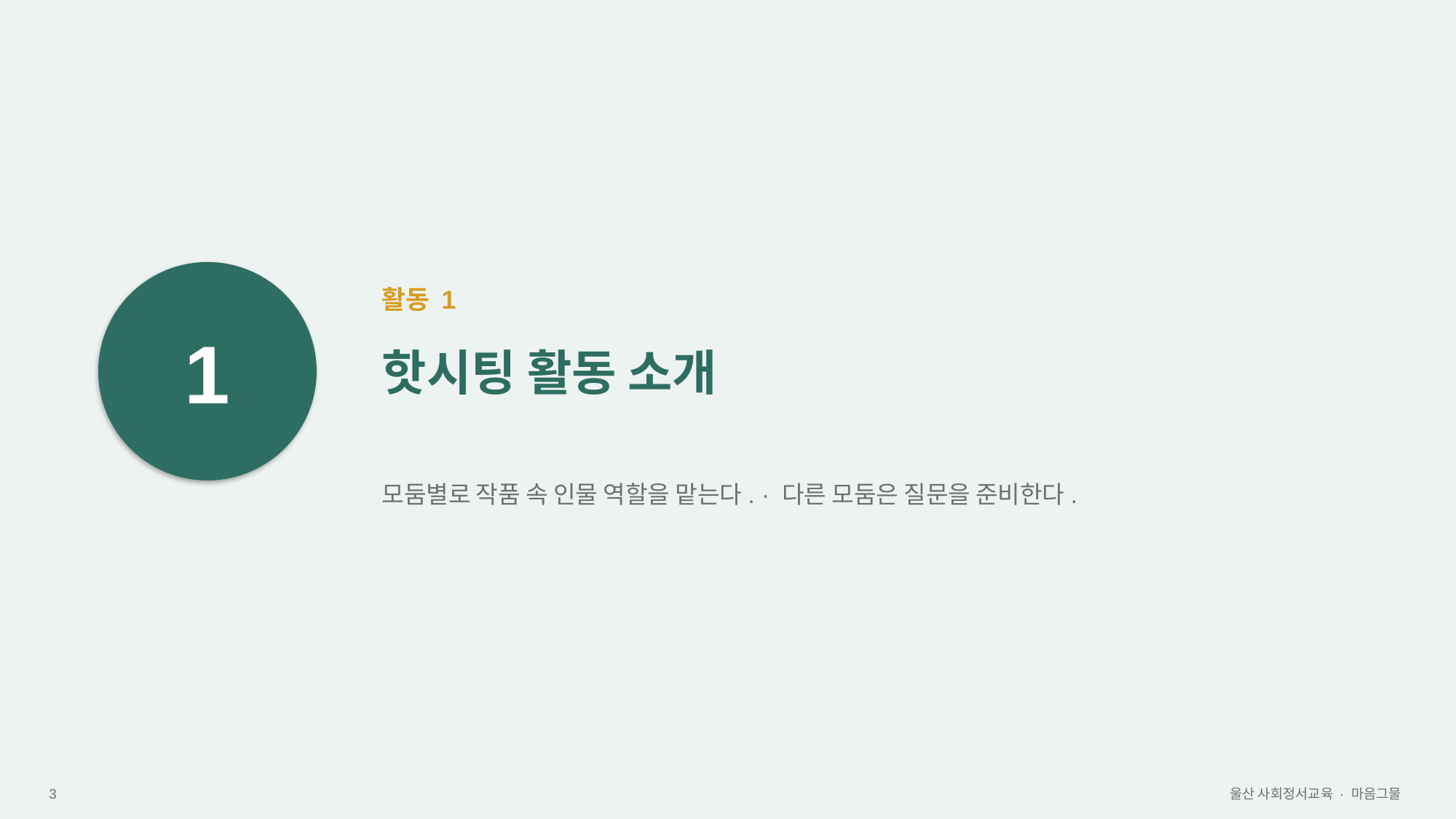

1
활동 1
핫시팅 활동 소개
모둠별로 작품 속 인물 역할을 맡는다. · 다른 모둠은 질문을 준비한다.
3
울산 사회정서교육 · 마음그물